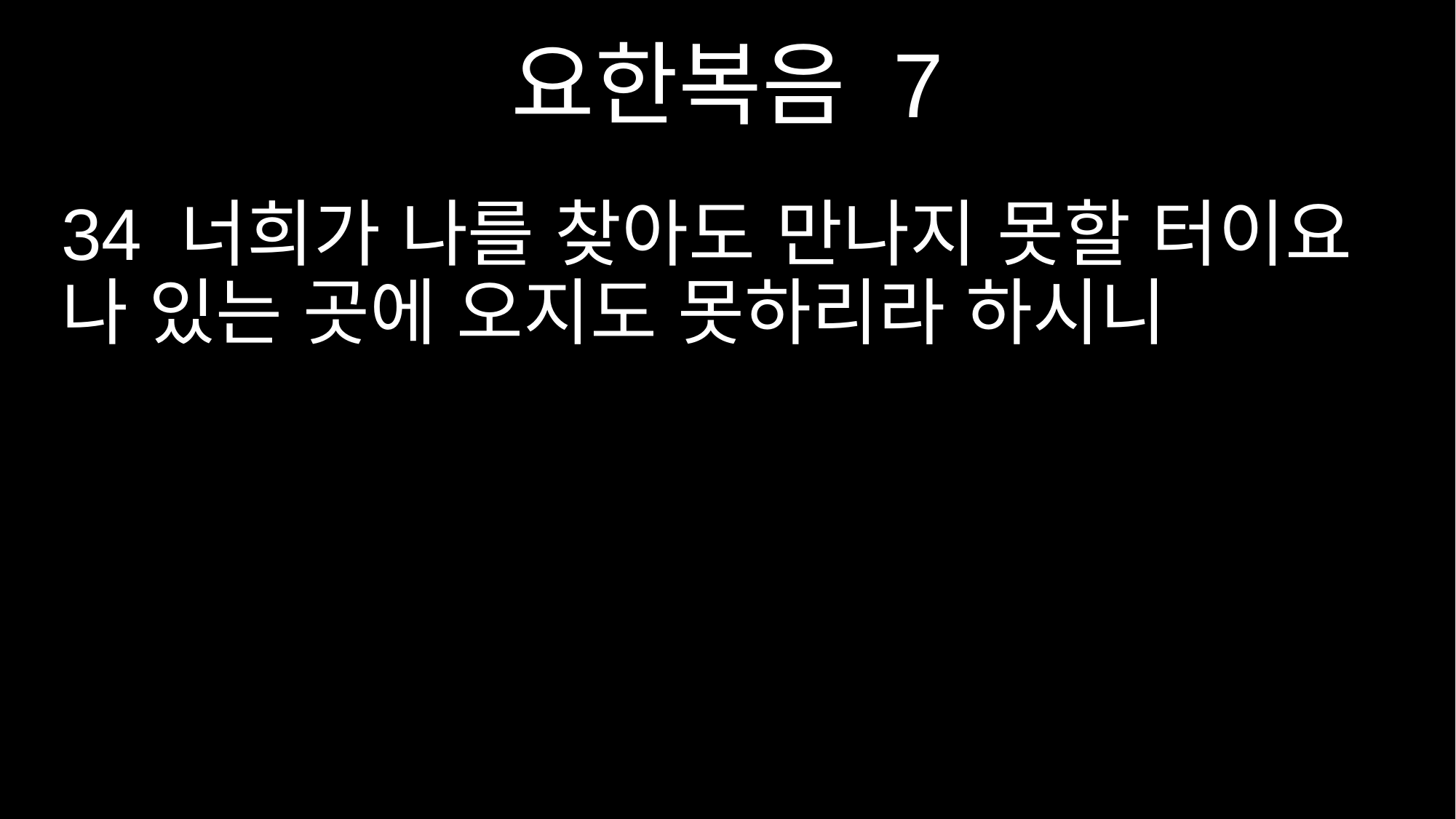

요한복음 7
34 너희가 나를 찾아도 만나지 못할 터이요 나 있는 곳에 오지도 못하리라 하시니